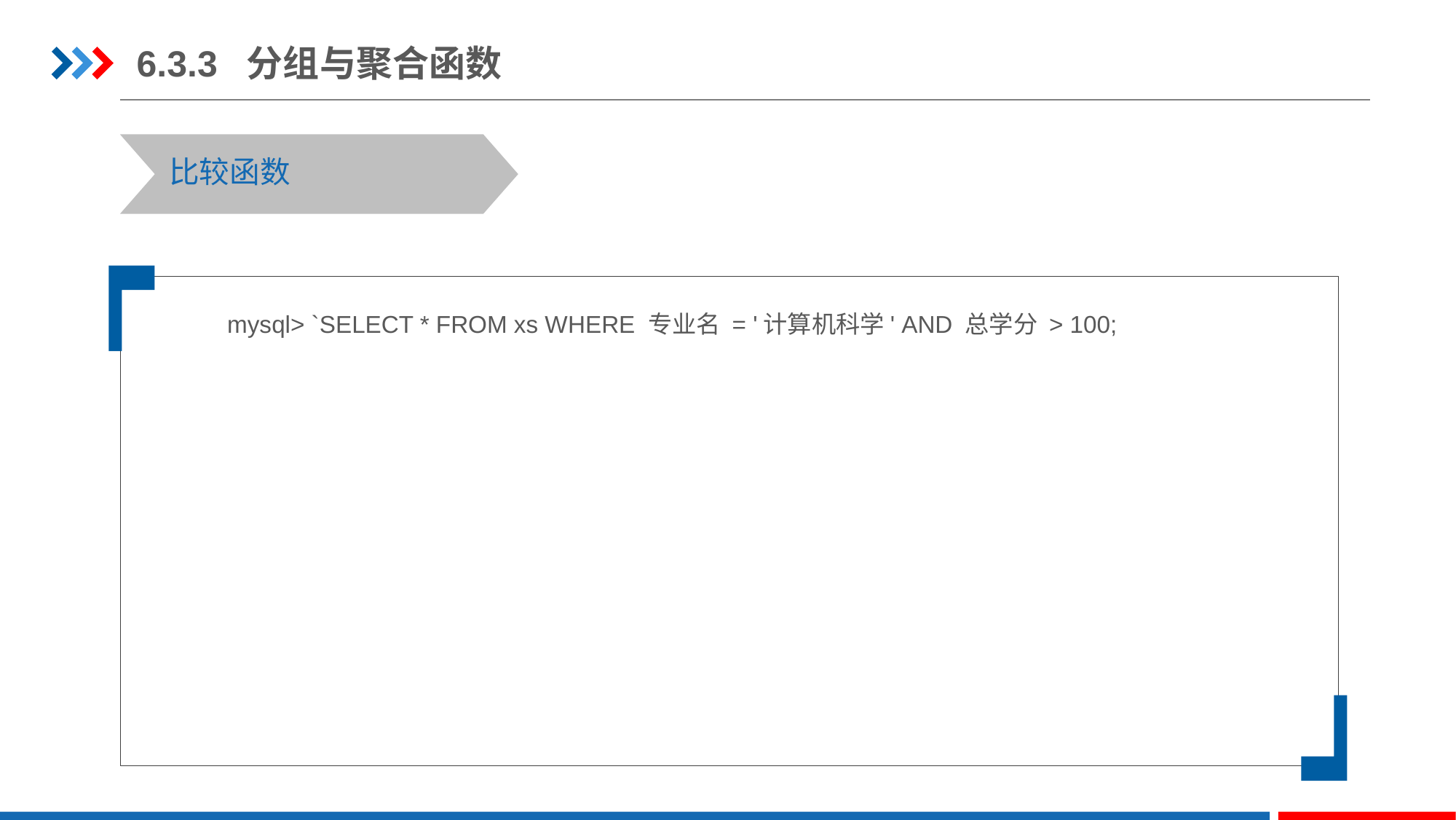

6.3.3  分组与聚合函数

比较函数

mysql> `SELECT * FROM xs WHERE 专业名 = '计算机科学' AND 总学分 > 100;